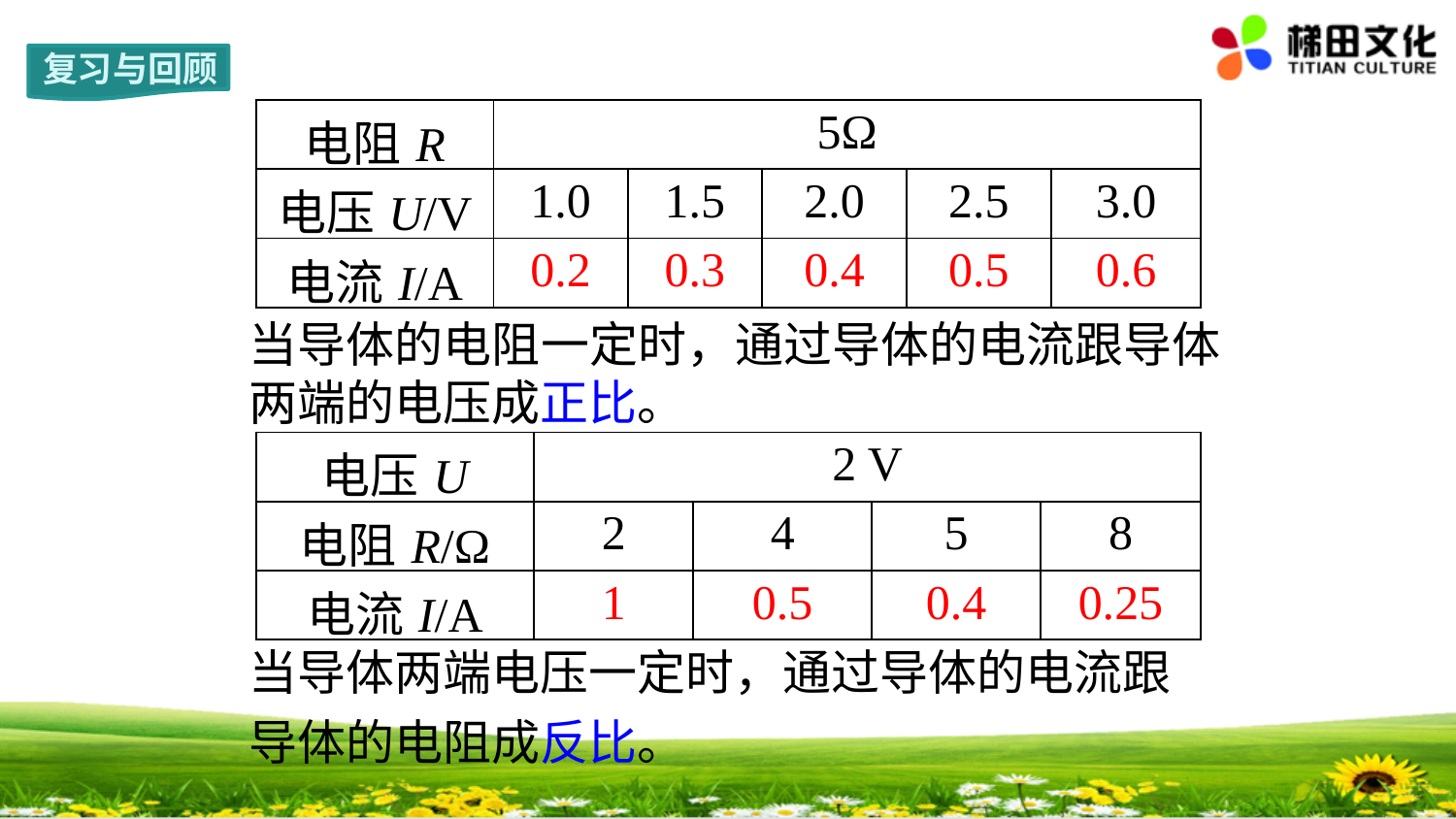

复习与回顾

| 电阻R | 5Ω |  |  |  |  |
| --- | --- | --- | --- | --- | --- |
| 电压U/V | 1.0 | 1.5 | 2.0 | 2.5 | 3.0 |
| 电流I/A | 0.2 | 0.3 | 0.4 | 0.5 | 0.6 |
当导体的电阻一定时，通过导体的电流跟导体两端的电压成正比。
| 电压U | 2 V |  |  |  |
| --- | --- | --- | --- | --- |
| 电阻R/Ω | 2 | 4 | 5 | 8 |
| 电流I/A | 1 | 0.5 | 0.4 | 0.25 |
当导体两端电压一定时，通过导体的电流跟导体的电阻成反比。